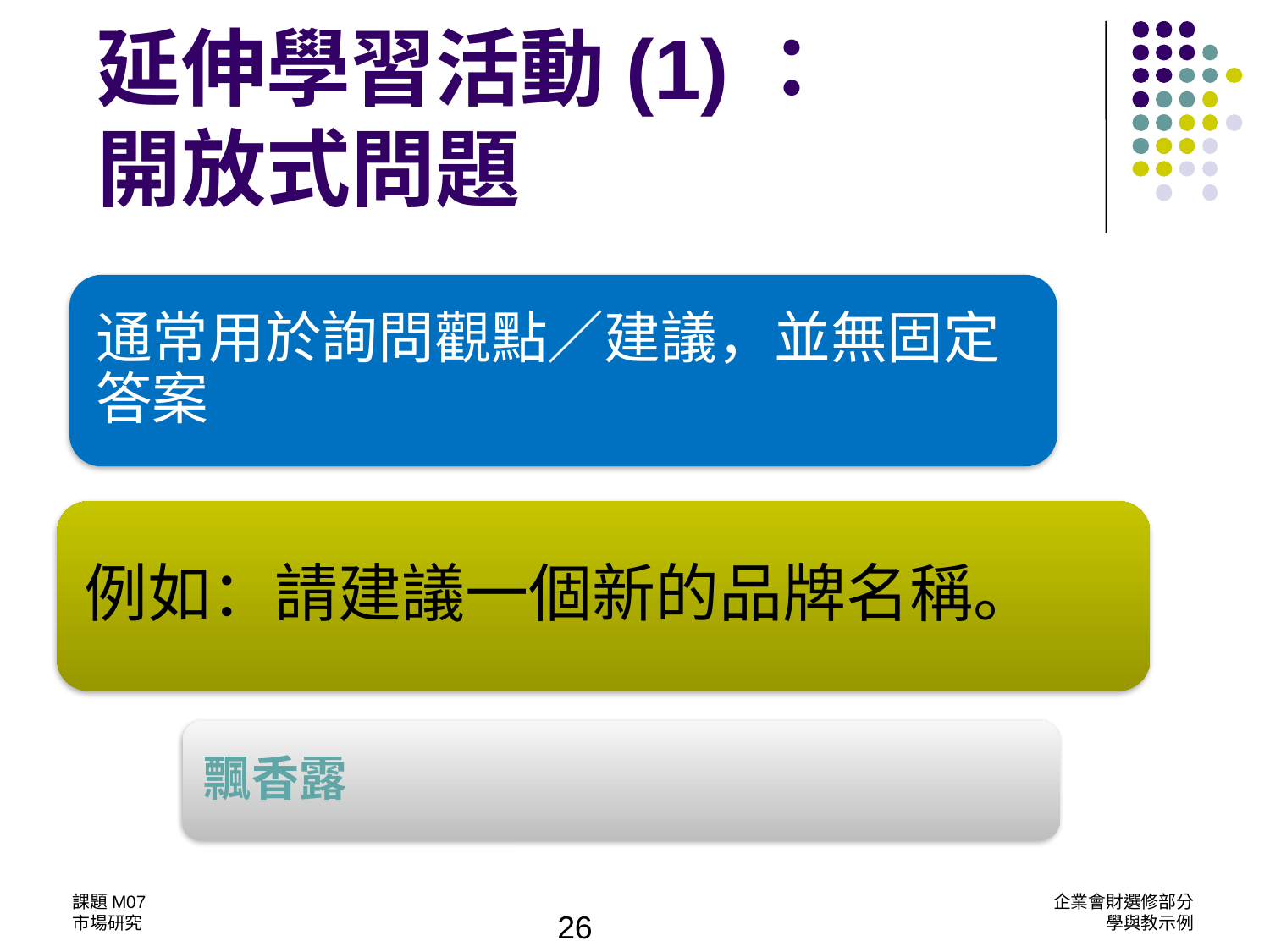

延伸學習活動(1)：
開放式問題

通常用於詢問觀點／建議，並無固定答案

例如：請建議一個新的品牌名稱。

飄香露